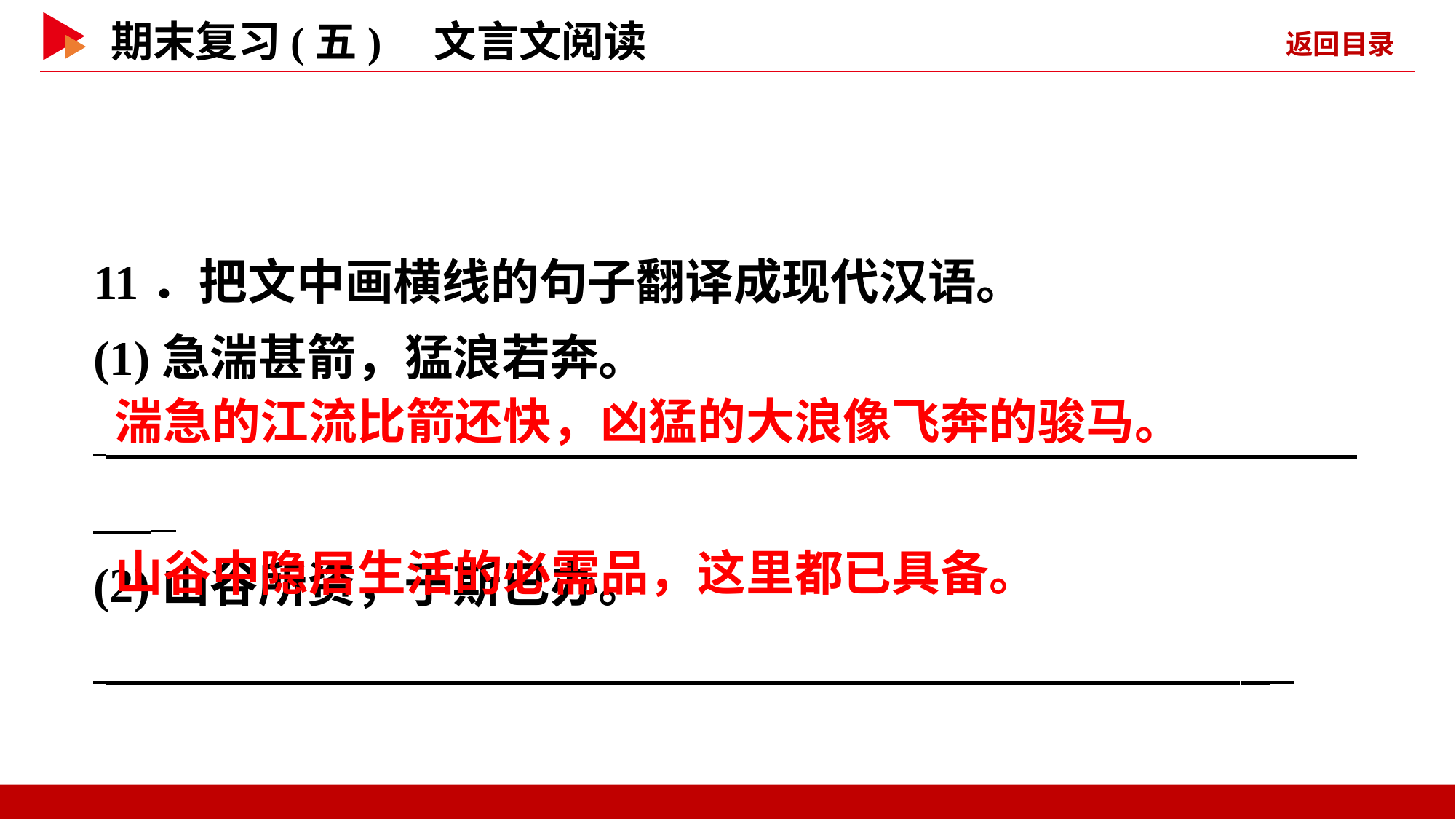

11．把文中画横线的句子翻译成现代汉语。
(1)急湍甚箭，猛浪若奔。
                                              _
(2)山谷所资，于斯已办。
                                        _
 湍急的江流比箭还快，凶猛的大浪像飞奔的骏马。
 山谷中隐居生活的必需品，这里都已具备。